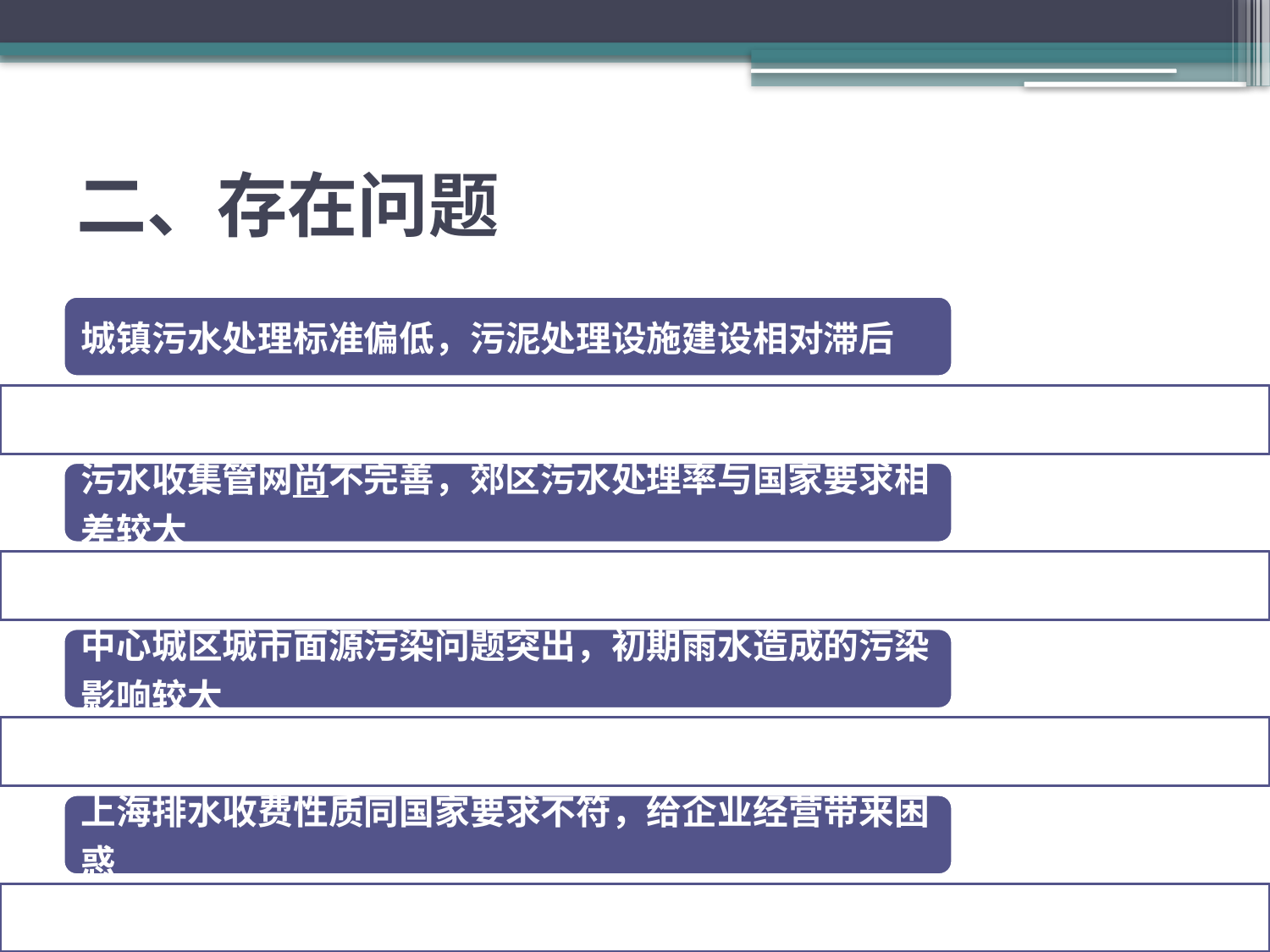

# 二、存在问题
城镇污水处理标准偏低，污泥处理设施建设相对滞后
污水收集管网尚不完善，郊区污水处理率与国家要求相差较大
中心城区城市面源污染问题突出，初期雨水造成的污染影响较大
上海排水收费性质同国家要求不符，给企业经营带来困惑